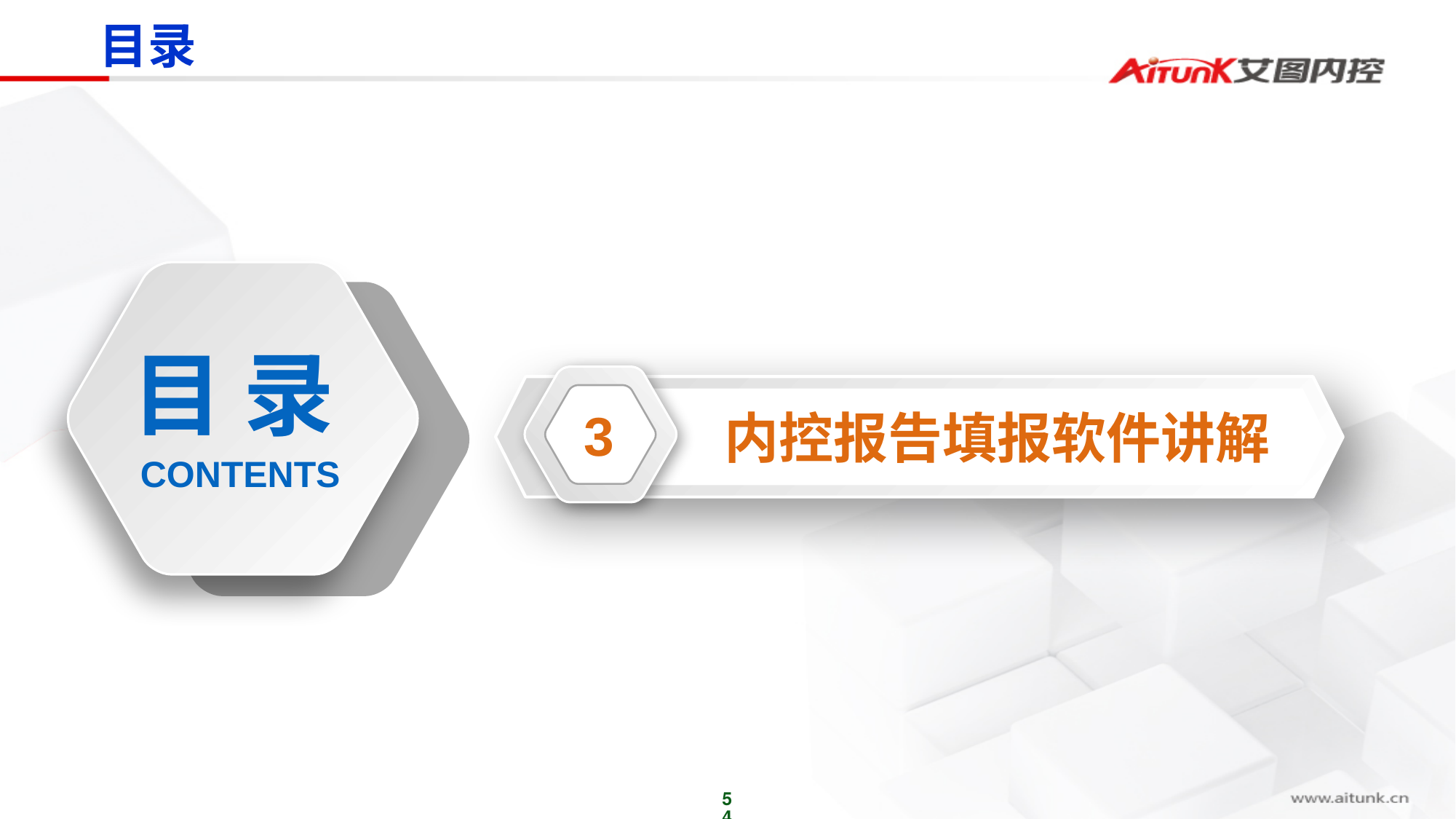

目录

目 录

3
内控报告填报软件讲解
CONTENTS
54